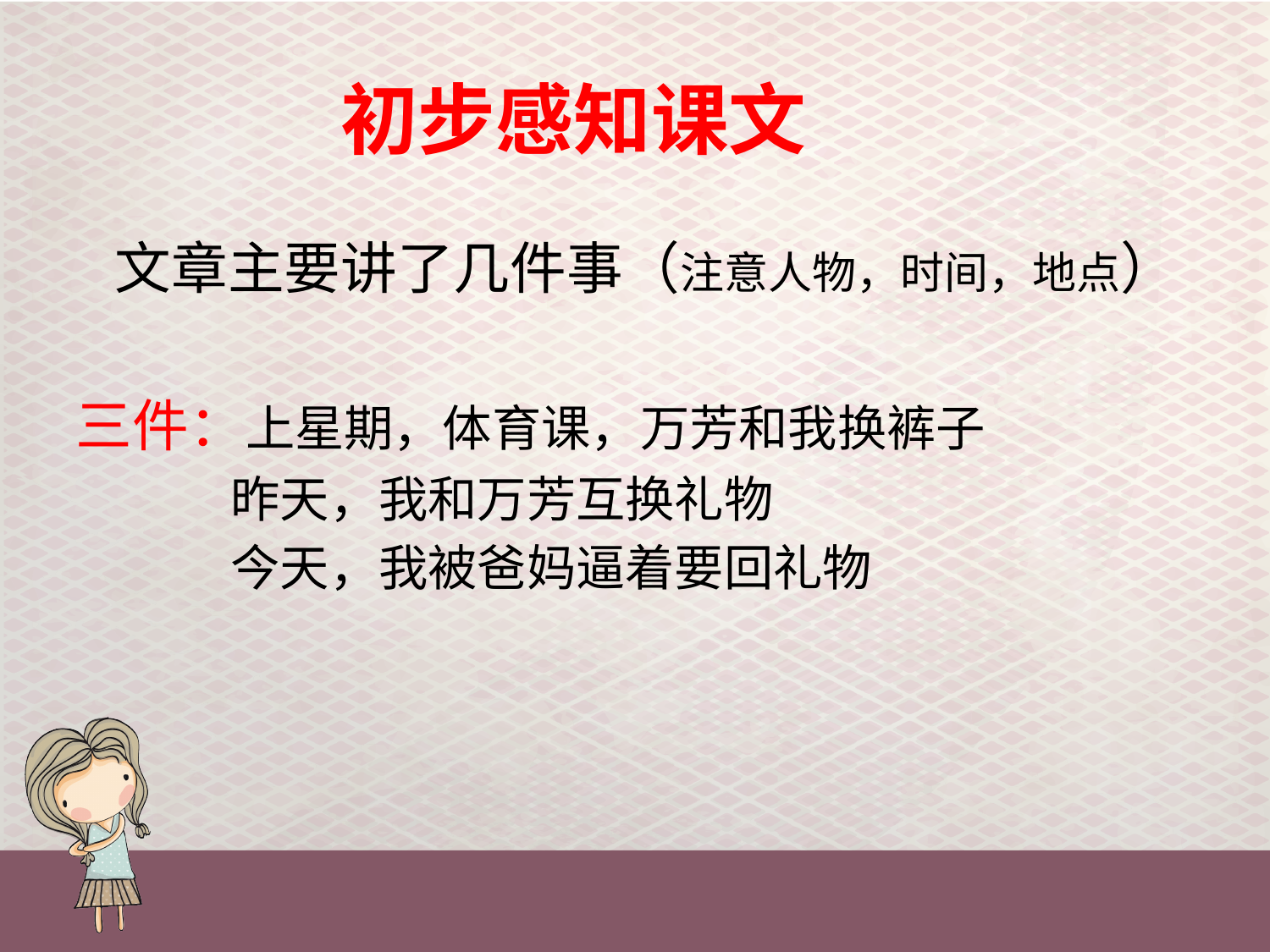

# 初步感知课文
  文章主要讲了几件事（注意人物，时间，地点）

三件：上星期，体育课，万芳和我换裤子
             昨天，我和万芳互换礼物
             今天，我被爸妈逼着要回礼物